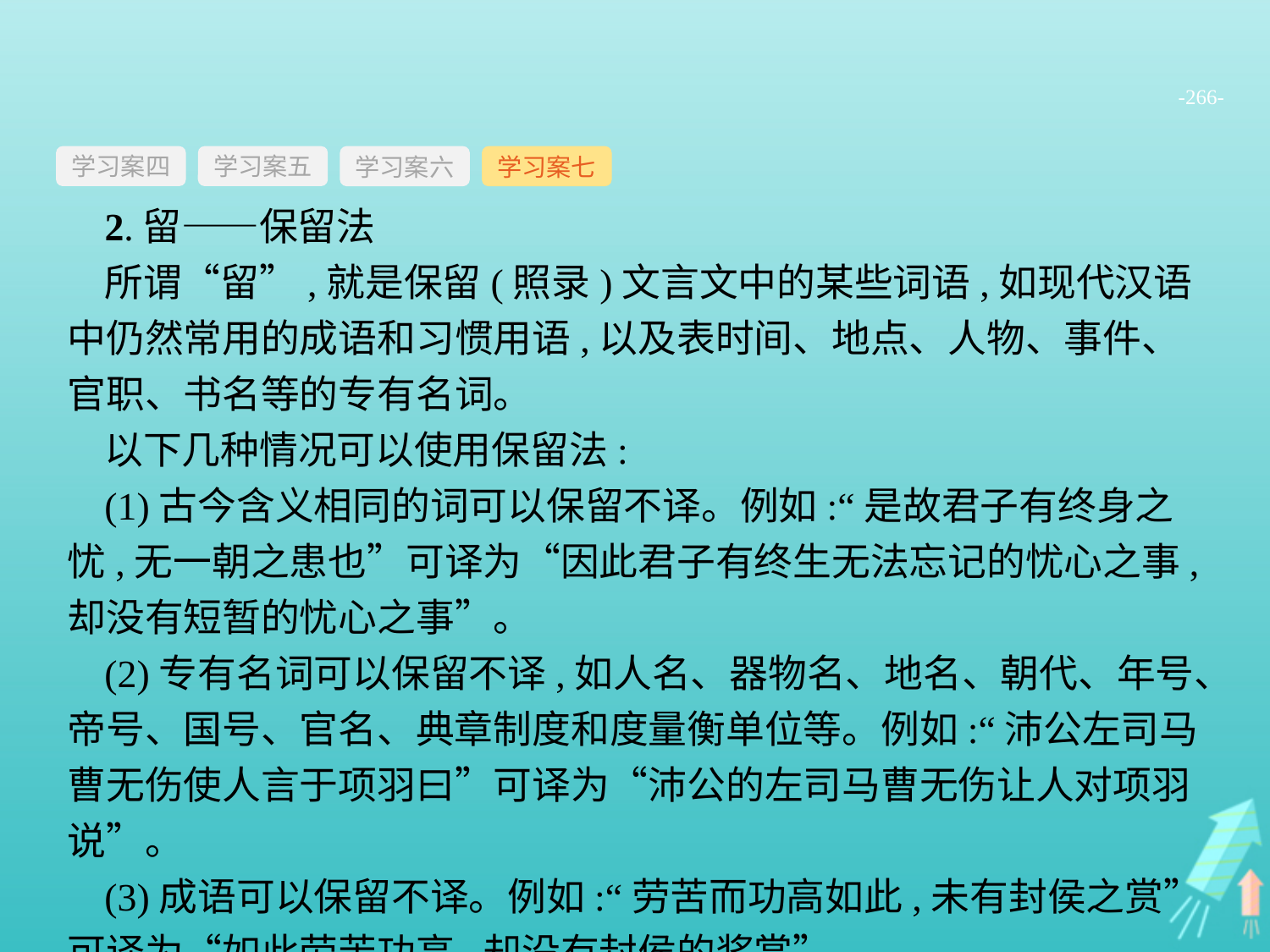

-266-
学习案四
学习案六
学习案七
学习案五
2.留——保留法
所谓“留”,就是保留(照录)文言文中的某些词语,如现代汉语中仍然常用的成语和习惯用语,以及表时间、地点、人物、事件、官职、书名等的专有名词。
以下几种情况可以使用保留法:
(1)古今含义相同的词可以保留不译。例如:“是故君子有终身之忧,无一朝之患也”可译为“因此君子有终生无法忘记的忧心之事,却没有短暂的忧心之事”。
(2)专有名词可以保留不译,如人名、器物名、地名、朝代、年号、帝号、国号、官名、典章制度和度量衡单位等。例如:“沛公左司马曹无伤使人言于项羽曰”可译为“沛公的左司马曹无伤让人对项羽说”。
(3)成语可以保留不译。例如:“劳苦而功高如此,未有封侯之赏”可译为“如此劳苦功高,却没有封侯的奖赏”。